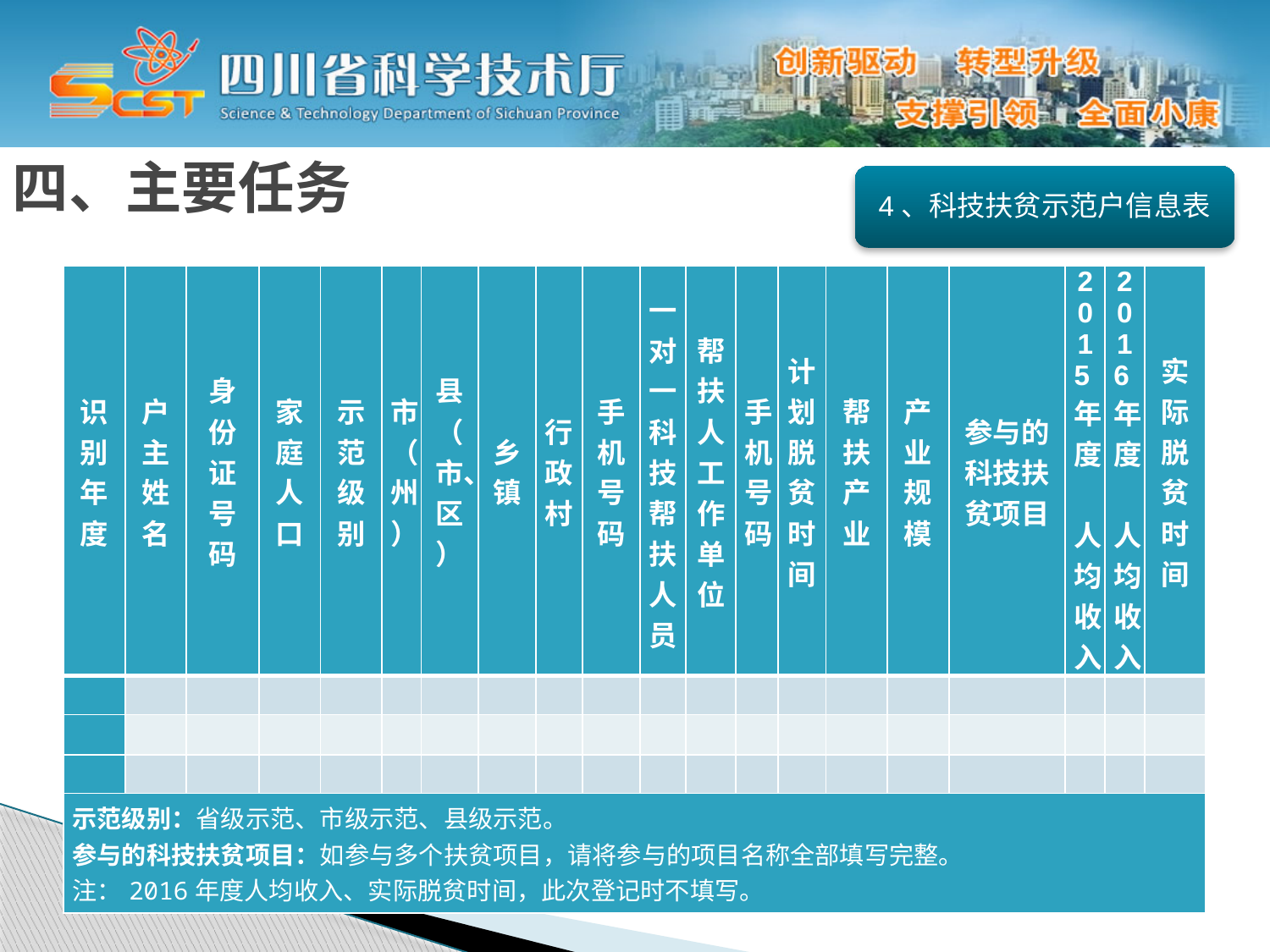

四、主要任务

4、科技扶贫示范户信息表
| 识别年度 | 户主姓名 | 身份证号码 | 家庭人口 | 示范级别 | 市（州） | 县（市、区） | 乡镇 | 行政村 | 手机号码 | 一对一科技帮扶人员 | 帮扶人工作单位 | 手机号码 | 计划脱贫时间 | 帮扶产业 | 产业规模 | 参与的科技扶贫项目 | 2015年度 人均收入 | 2016年度 人均收入 | 实际脱贫时间 |
| --- | --- | --- | --- | --- | --- | --- | --- | --- | --- | --- | --- | --- | --- | --- | --- | --- | --- | --- | --- |
|  |  |  |  |  |  |  |  |  |  |  |  |  |  |  |  |  |  |  |  |
|  |  |  |  |  |  |  |  |  |  |  |  |  |  |  |  |  |  |  |  |
|  |  |  |  |  |  |  |  |  |  |  |  |  |  |  |  |  |  |  |  |
| 示范级别：省级示范、市级示范、县级示范。 参与的科技扶贫项目：如参与多个扶贫项目，请将参与的项目名称全部填写完整。 注：2016年度人均收入、实际脱贫时间，此次登记时不填写。 |  |  |  |  |  |  |  |  |  |  |  |  |  |  |  |  |  |  |  |